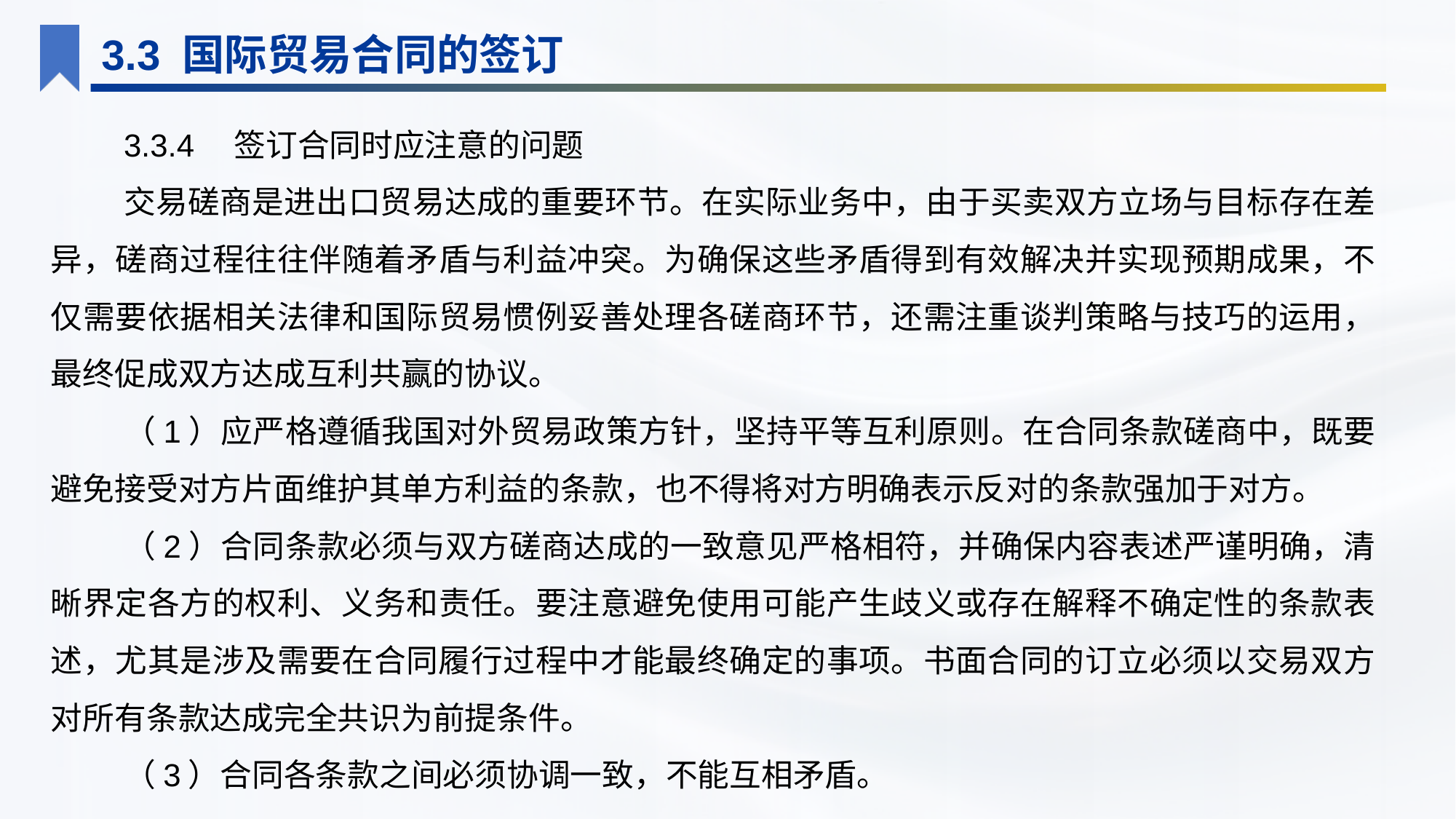

3.3 国际贸易合同的签订
3.3.4　签订合同时应注意的问题
交易磋商是进出口贸易达成的重要环节。在实际业务中，由于买卖双方立场与目标存在差异，磋商过程往往伴随着矛盾与利益冲突。为确保这些矛盾得到有效解决并实现预期成果，不仅需要依据相关法律和国际贸易惯例妥善处理各磋商环节，还需注重谈判策略与技巧的运用，最终促成双方达成互利共赢的协议。
（1）应严格遵循我国对外贸易政策方针，坚持平等互利原则。在合同条款磋商中，既要避免接受对方片面维护其单方利益的条款，也不得将对方明确表示反对的条款强加于对方。
（2）合同条款必须与双方磋商达成的一致意见严格相符，并确保内容表述严谨明确，清晰界定各方的权利、义务和责任。要注意避免使用可能产生歧义或存在解释不确定性的条款表述，尤其是涉及需要在合同履行过程中才能最终确定的事项。书面合同的订立必须以交易双方对所有条款达成完全共识为前提条件。
（3）合同各条款之间必须协调一致，不能互相矛盾。